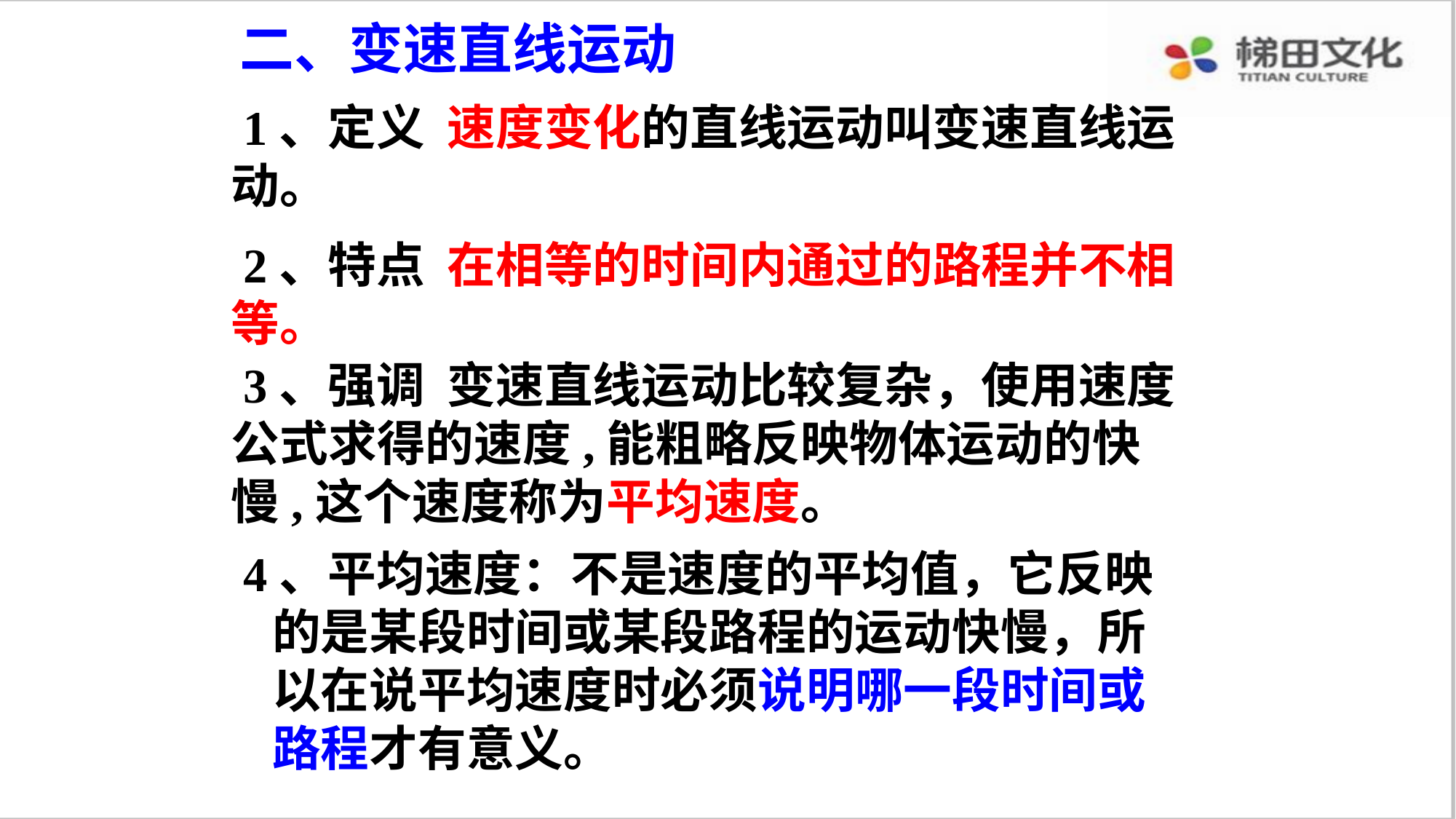

二、变速直线运动
 1、定义  速度变化的直线运动叫变速直线运动。
 2、特点  在相等的时间内通过的路程并不相等。
 3、强调  变速直线运动比较复杂，使用速度公式求得的速度,能粗略反映物体运动的快慢,这个速度称为平均速度。
 4、平均速度：不是速度的平均值，它反映的是某段时间或某段路程的运动快慢，所以在说平均速度时必须说明哪一段时间或路程才有意义。
10